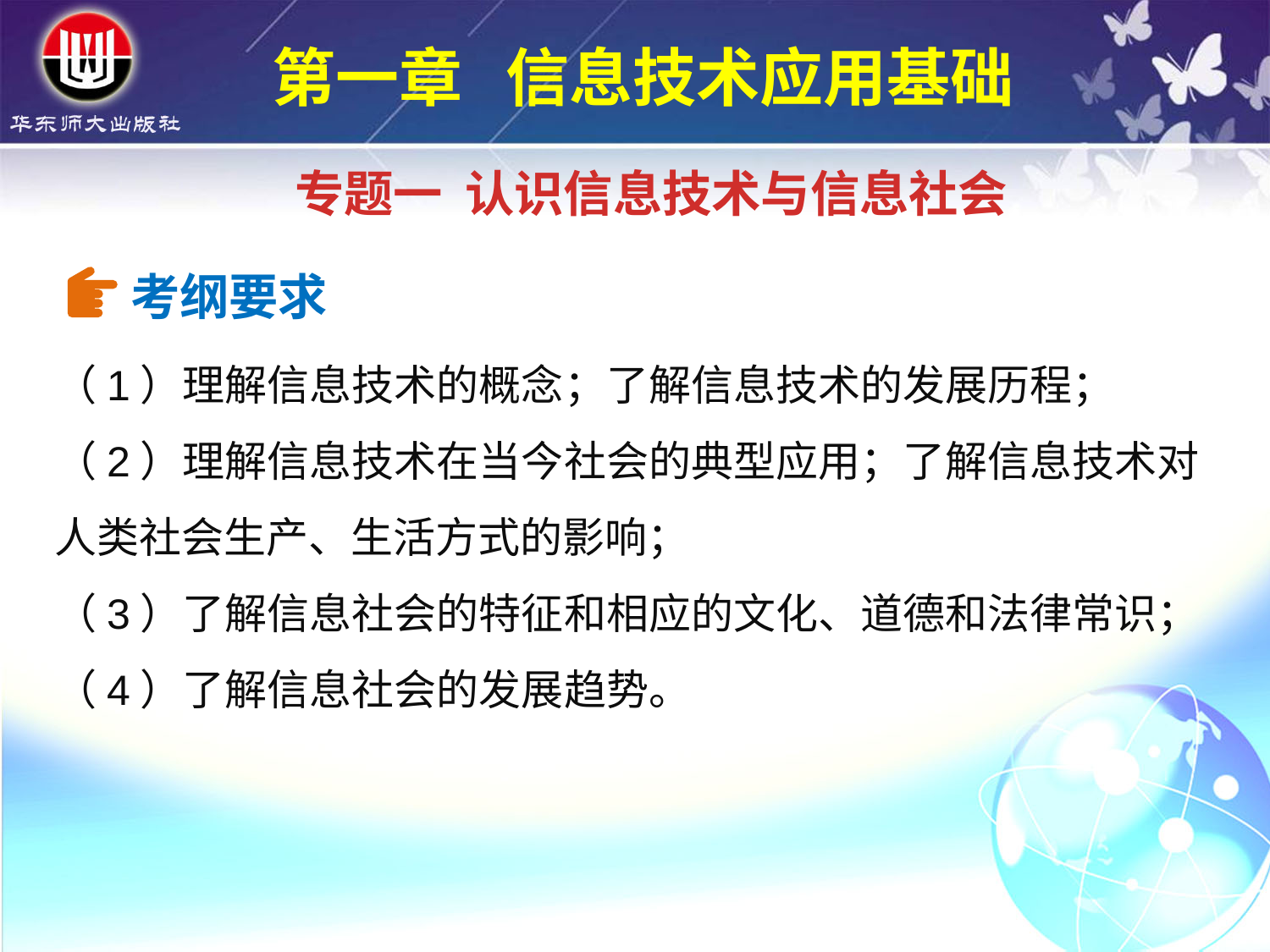

第一章   信息技术应用基础
专题一  认识信息技术与信息社会
考纲要求

（1）理解信息技术的概念；了解信息技术的发展历程；
（2）理解信息技术在当今社会的典型应用；了解信息技术对人类社会生产、生活方式的影响；
（3）了解信息社会的特征和相应的文化、道德和法律常识；
（4）了解信息社会的发展趋势。